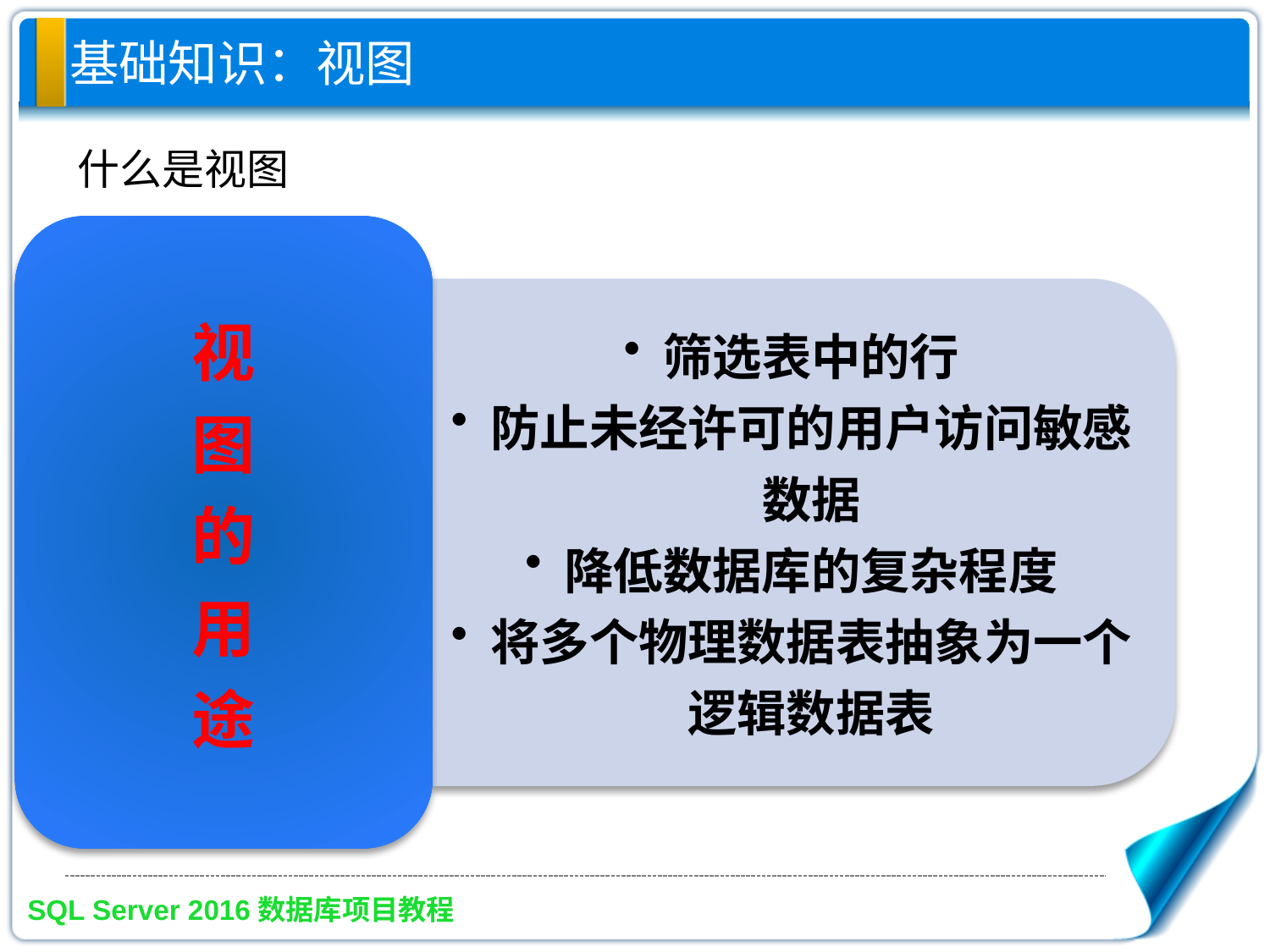

基础知识：视图
# 什么是视图
视
图
的
用
途
筛选表中的行
防止未经许可的用户访问敏感数据
降低数据库的复杂程度
将多个物理数据表抽象为一个逻辑数据表